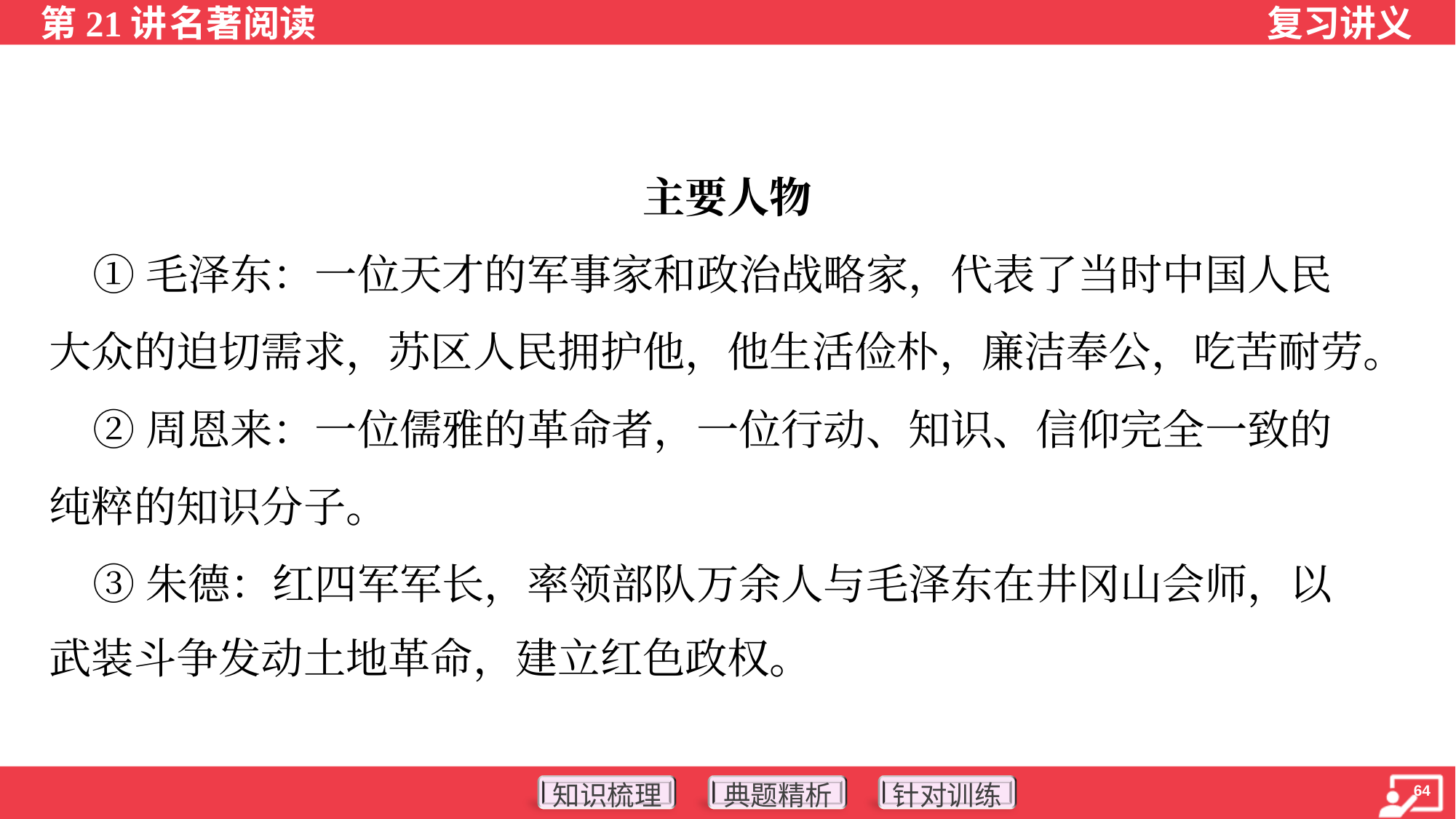

主要人物
    ①毛泽东：一位天才的军事家和政治战略家，代表了当时中国人民
大众的迫切需求，苏区人民拥护他，他生活俭朴，廉洁奉公，吃苦耐劳。
    ②周恩来：一位儒雅的革命者，一位行动、知识、信仰完全一致的
纯粹的知识分子。
    ③朱德：红四军军长，率领部队万余人与毛泽东在井冈山会师，以
武装斗争发动土地革命，建立红色政权。